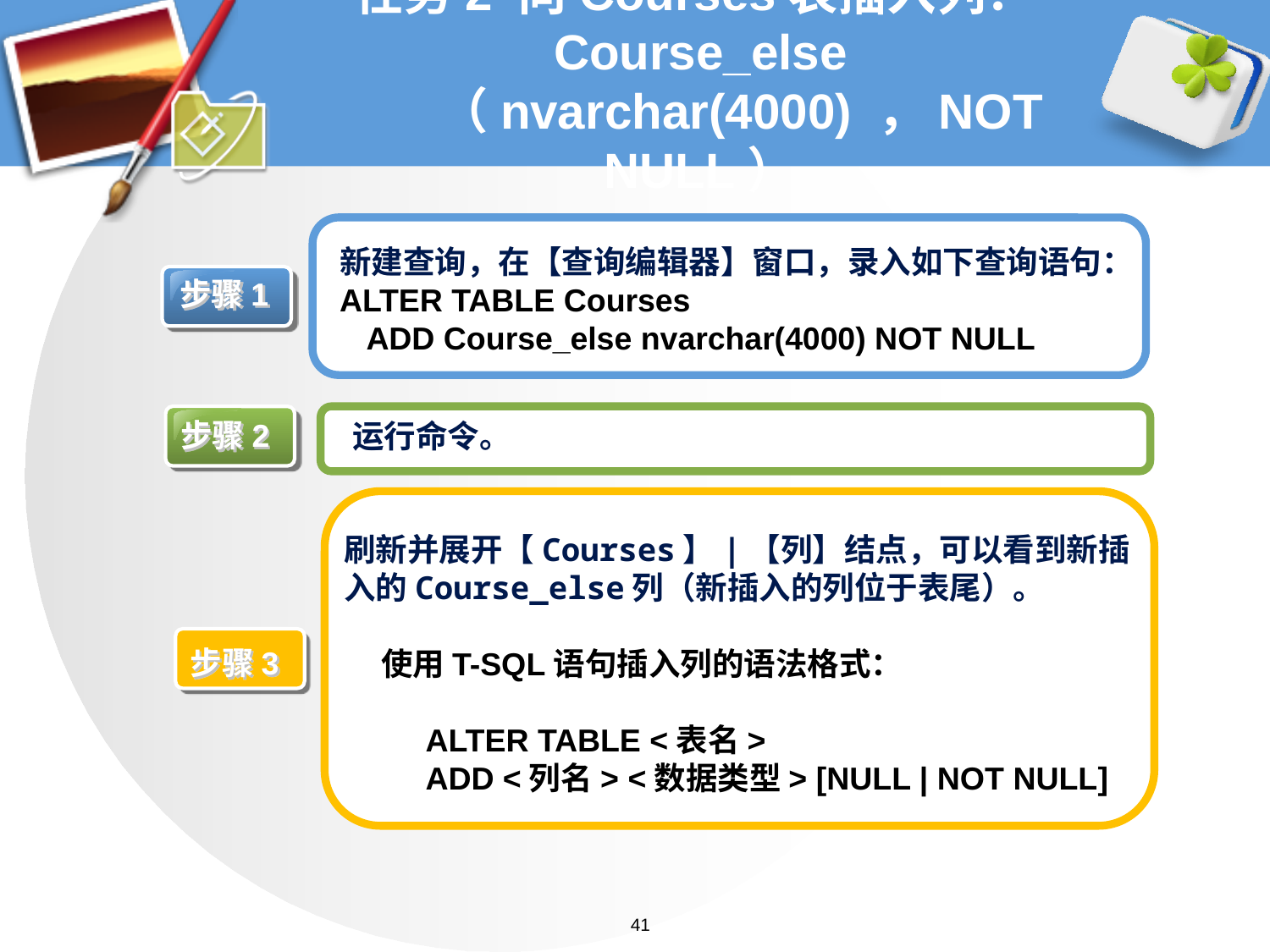

# 任务2 向Courses表插入列：Course_else （nvarchar(4000) ，NOT NULL）

新建查询，在【查询编辑器】窗口，录入如下查询语句：
ALTER TABLE Courses
   ADD Course_else nvarchar(4000) NOT NULL

步骤1

步骤2
运行命令。

刷新并展开【Courses】|【列】结点，可以看到新插入的Course_else列（新插入的列位于表尾）。

使用T-SQL语句插入列的语法格式：

     ALTER TABLE <表名>
     ADD <列名> <数据类型> [NULL | NOT NULL]

步骤3
41